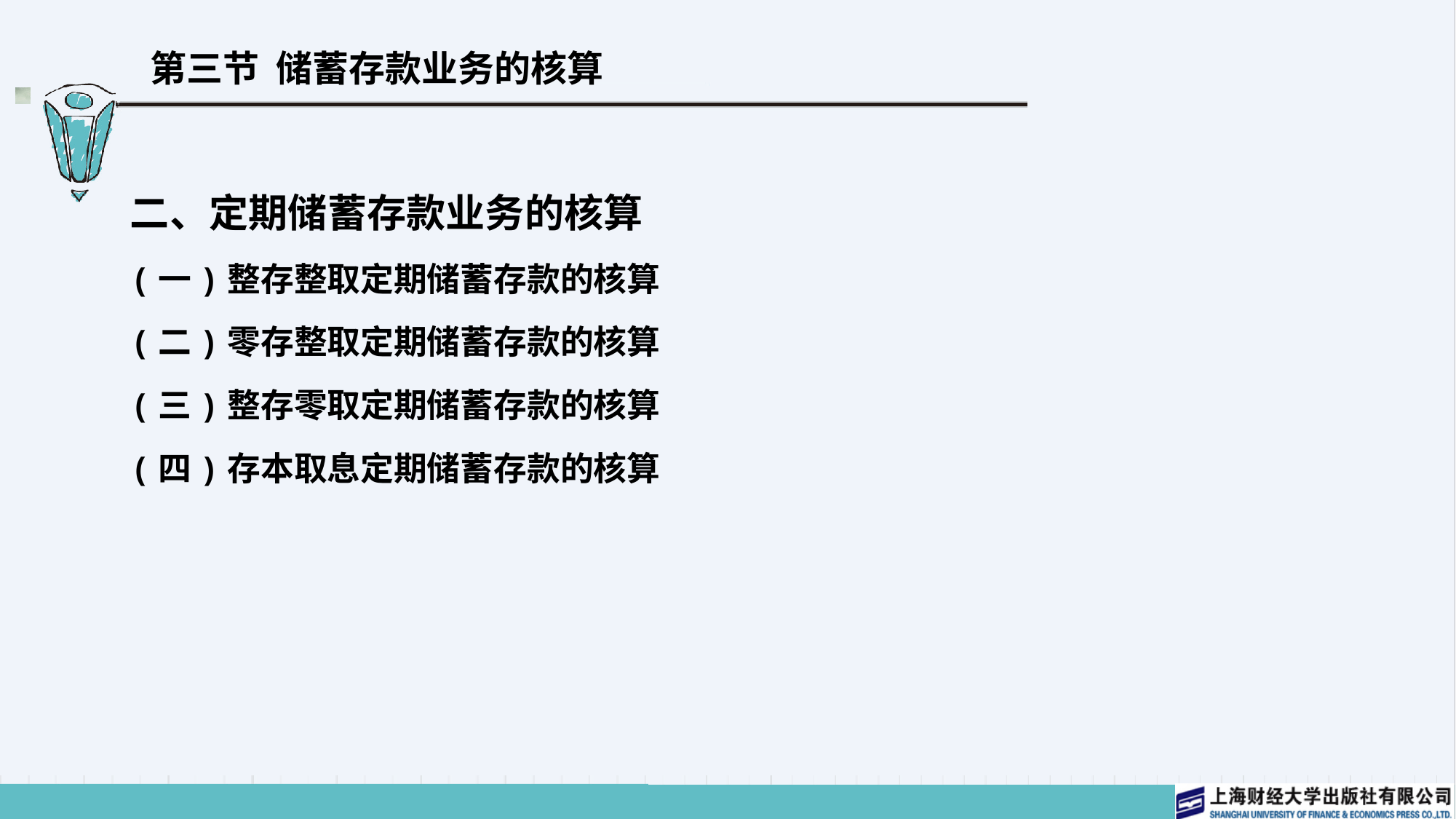

# 第三节  储蓄存款业务的核算
二、定期储蓄存款业务的核算
(一)整存整取定期储蓄存款的核算
(二)零存整取定期储蓄存款的核算
(三)整存零取定期储蓄存款的核算
(四)存本取息定期储蓄存款的核算